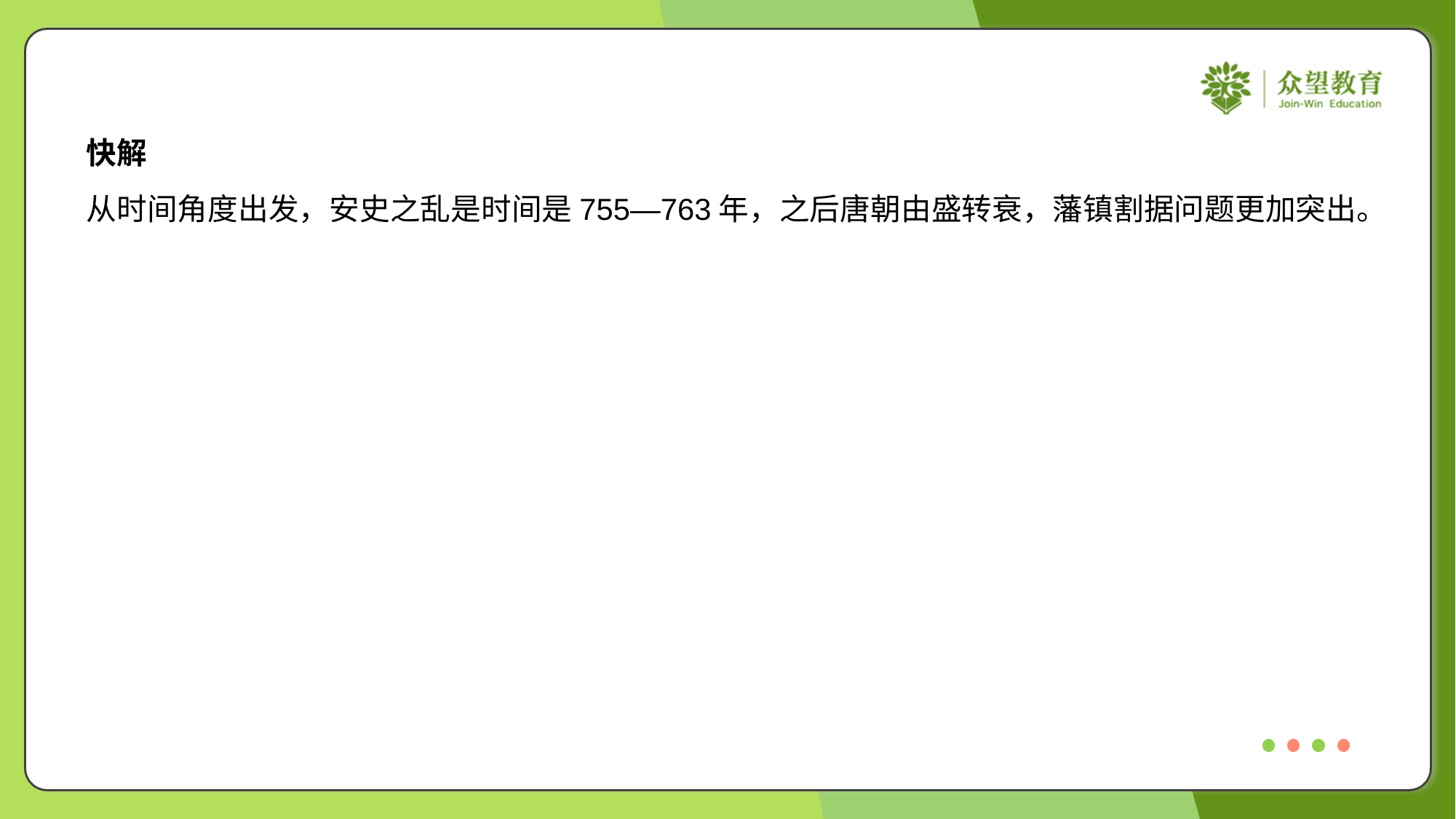

快解
从时间角度出发，安史之乱是时间是755—763年，之后唐朝由盛转衰，藩镇割据问题更加突出。